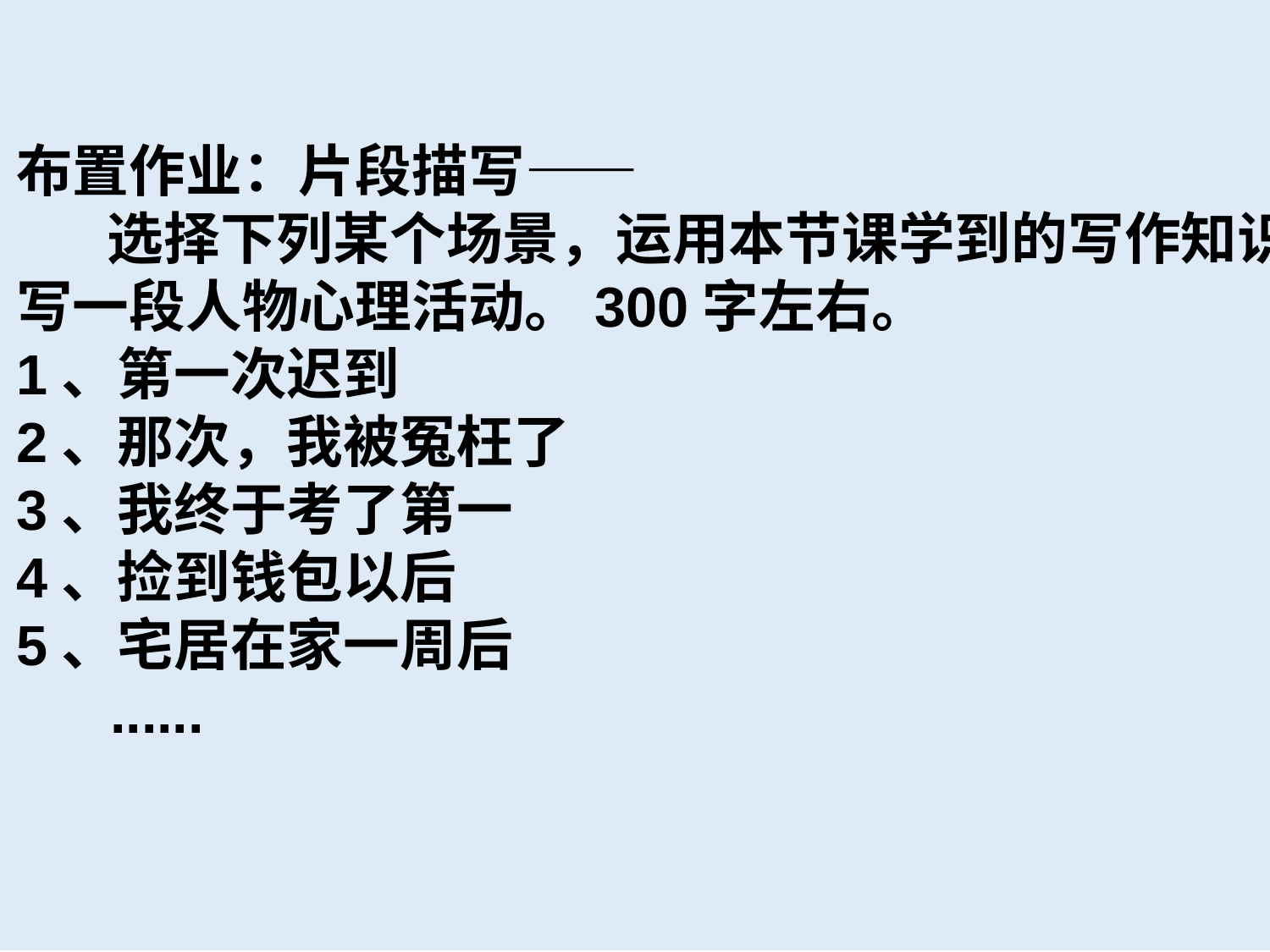

布置作业：片段描写——
      选择下列某个场景，运用本节课学到的写作知识
写一段人物心理活动。300字左右。
1、第一次迟到
2、那次，我被冤枉了
3、我终于考了第一
4、捡到钱包以后
5、宅居在家一周后
      ......